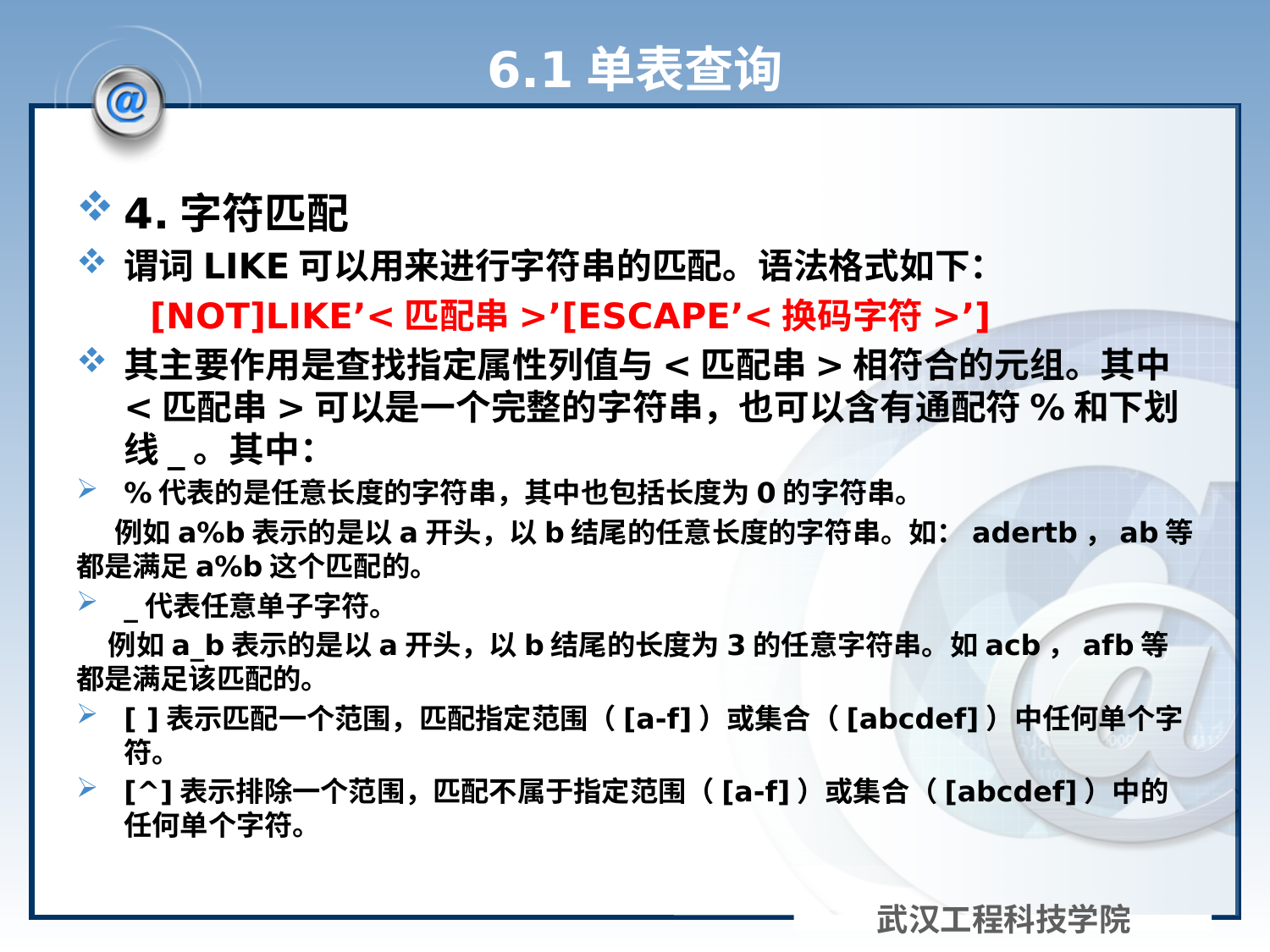

# 6.1单表查询
4.字符匹配
谓词LIKE可以用来进行字符串的匹配。语法格式如下：
      [NOT]LIKE’<匹配串>’[ESCAPE’<换码字符>’]
其主要作用是查找指定属性列值与<匹配串>相符合的元组。其中<匹配串>可以是一个完整的字符串，也可以含有通配符%和下划线_。其中：
%代表的是任意长度的字符串，其中也包括长度为0的字符串。
     例如a%b表示的是以a开头，以b结尾的任意长度的字符串。如：adertb，ab等都是满足a%b这个匹配的。
_代表任意单子字符。
    例如a_b表示的是以a开头，以b结尾的长度为3的任意字符串。如acb，afb等都是满足该匹配的。
[ ]表示匹配一个范围，匹配指定范围（[a-f]）或集合（[abcdef]）中任何单个字符。
[^]表示排除一个范围，匹配不属于指定范围（[a-f]）或集合（[abcdef]）中的任何单个字符。

武汉工程科技学院